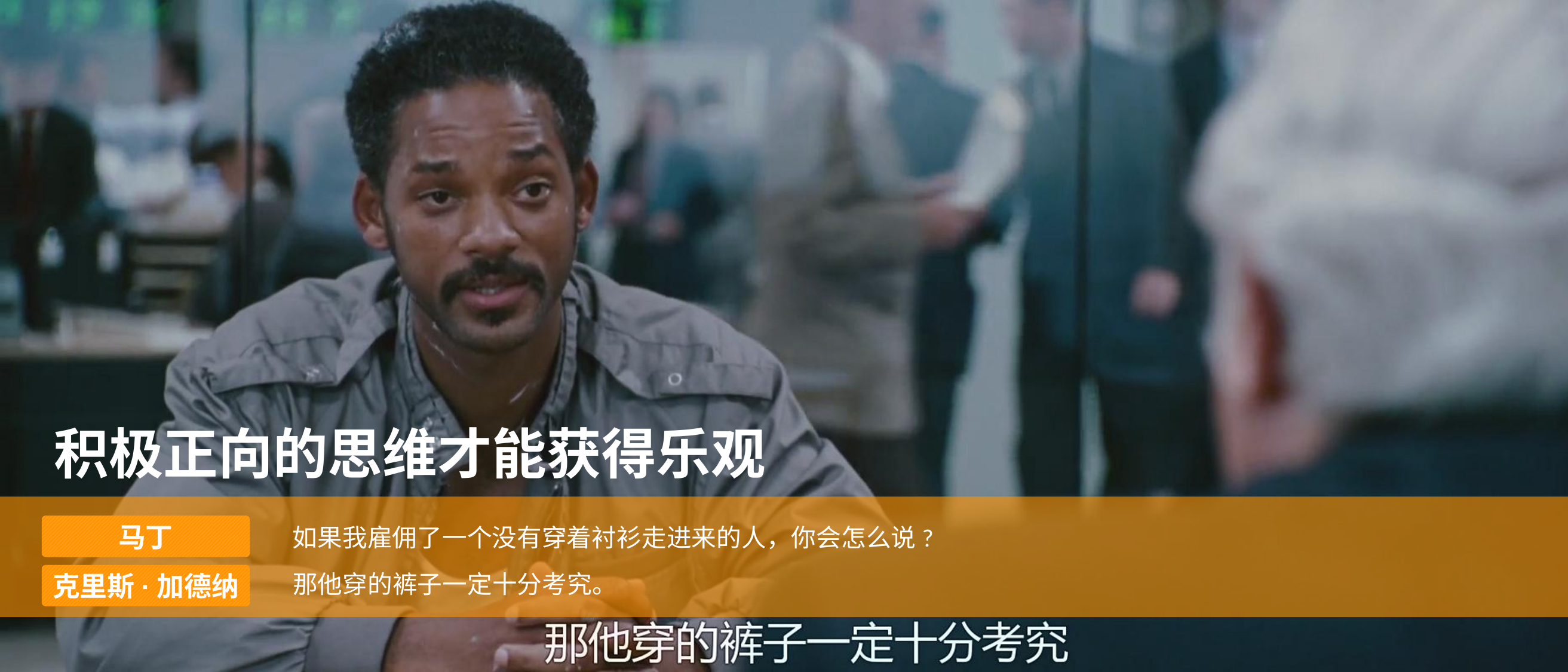

积极正向的思维才能获得乐观

马丁
如果我雇佣了一个没有穿着衬衫走进来的人，你会怎么说?
那他穿的裤子一定十分考究。
克里斯·加德纳